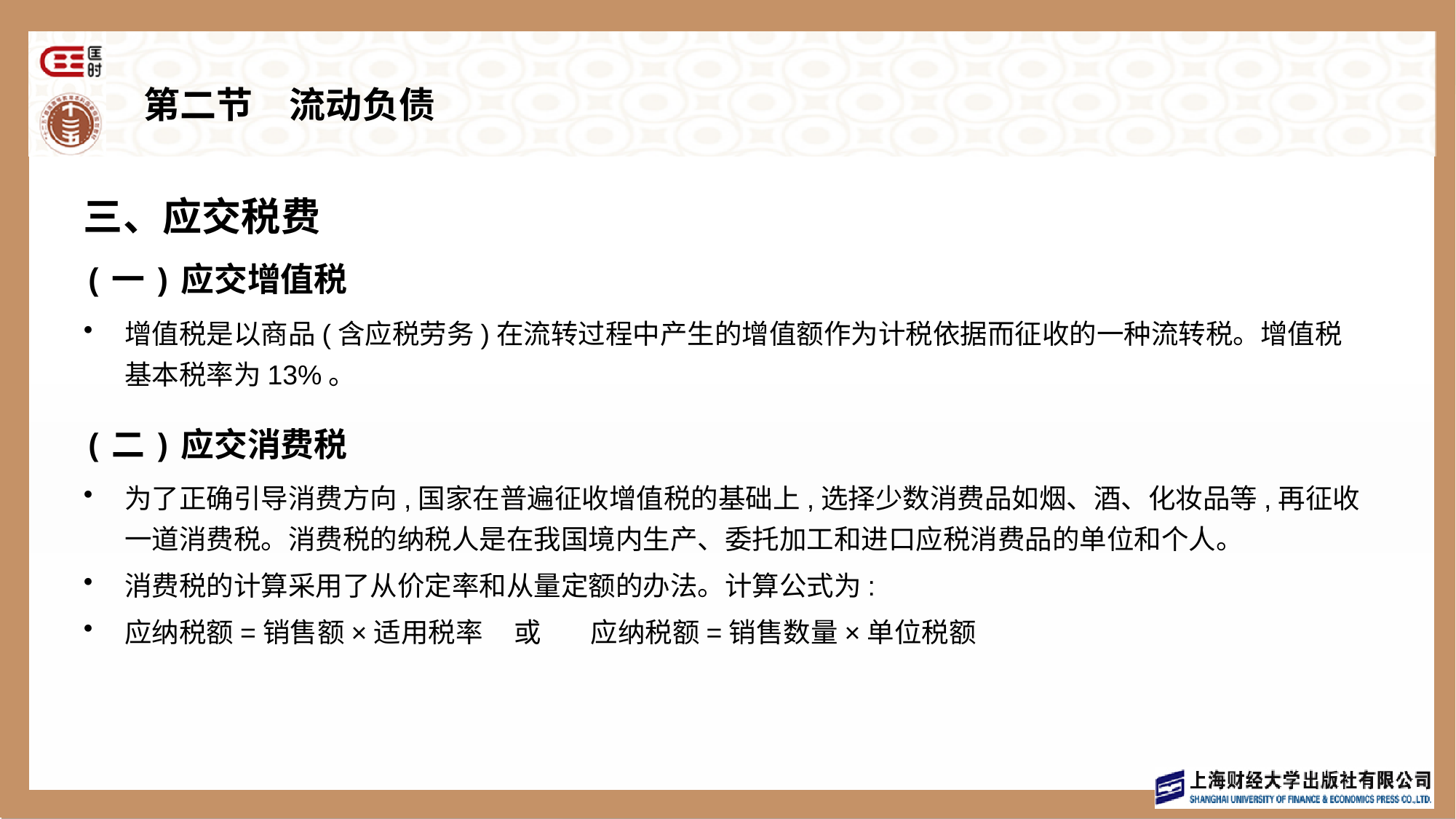

# 第二节　流动负债
三、应交税费
(一)应交增值税
增值税是以商品(含应税劳务)在流转过程中产生的增值额作为计税依据而征收的一种流转税。增值税基本税率为13%。
(二)应交消费税
为了正确引导消费方向,国家在普遍征收增值税的基础上,选择少数消费品如烟、酒、化妆品等,再征收一道消费税。消费税的纳税人是在我国境内生产、委托加工和进口应税消费品的单位和个人。
消费税的计算采用了从价定率和从量定额的办法。计算公式为:
应纳税额=销售额×适用税率     或        应纳税额=销售数量×单位税额